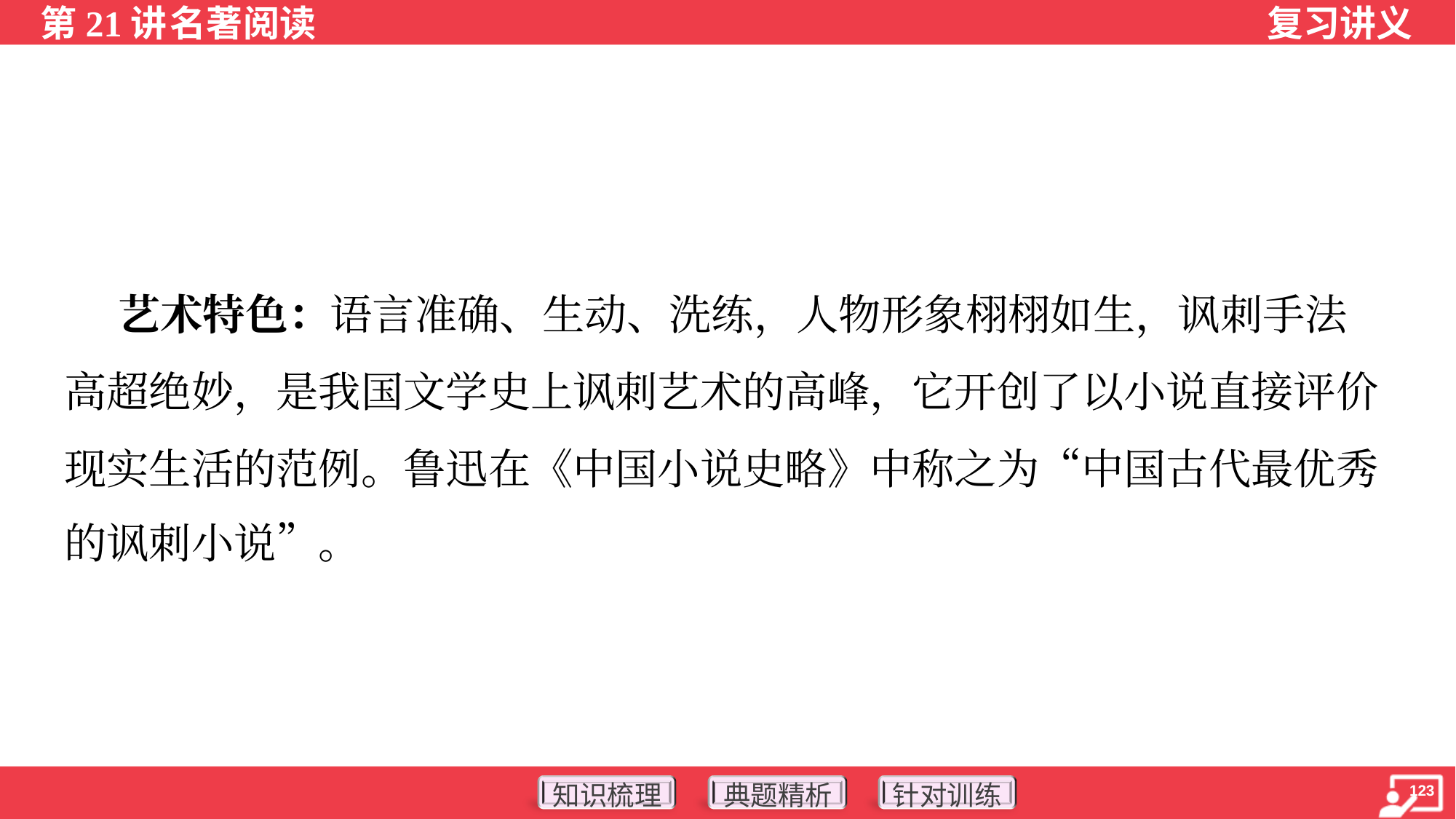

艺术特色：语言准确、生动、洗练，人物形象栩栩如生，讽刺手法
高超绝妙，是我国文学史上讽刺艺术的高峰，它开创了以小说直接评价
现实生活的范例。鲁迅在《中国小说史略》中称之为“中国古代最优秀
的讽刺小说”。